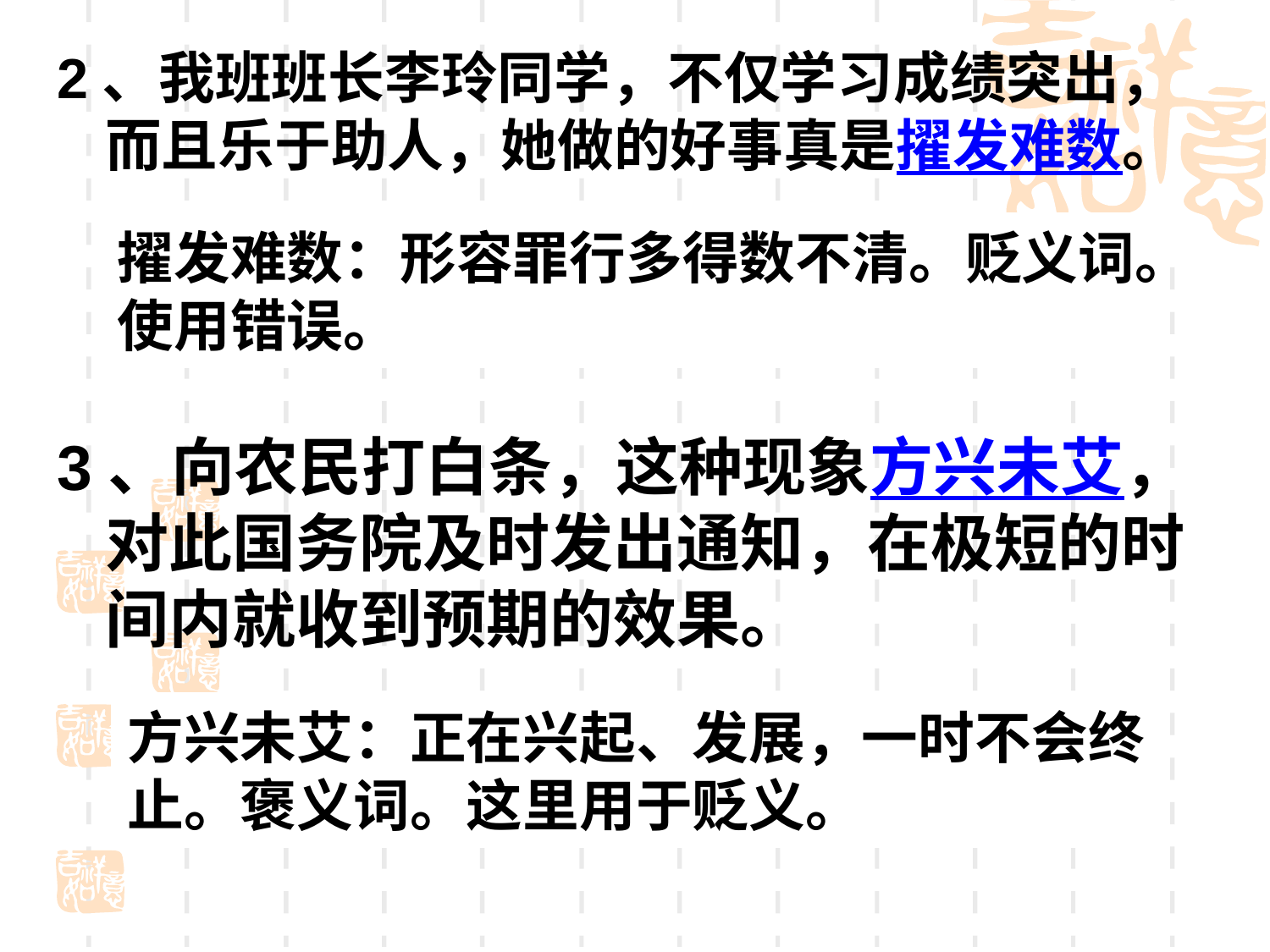

2、我班班长李玲同学，不仅学习成绩突出，而且乐于助人，她做的好事真是擢发难数。

3、向农民打白条，这种现象方兴未艾，对此国务院及时发出通知，在极短的时间内就收到预期的效果。

擢发难数：形容罪行多得数不清。贬义词。使用错误。
方兴未艾：正在兴起、发展，一时不会终止。褒义词。这里用于贬义。